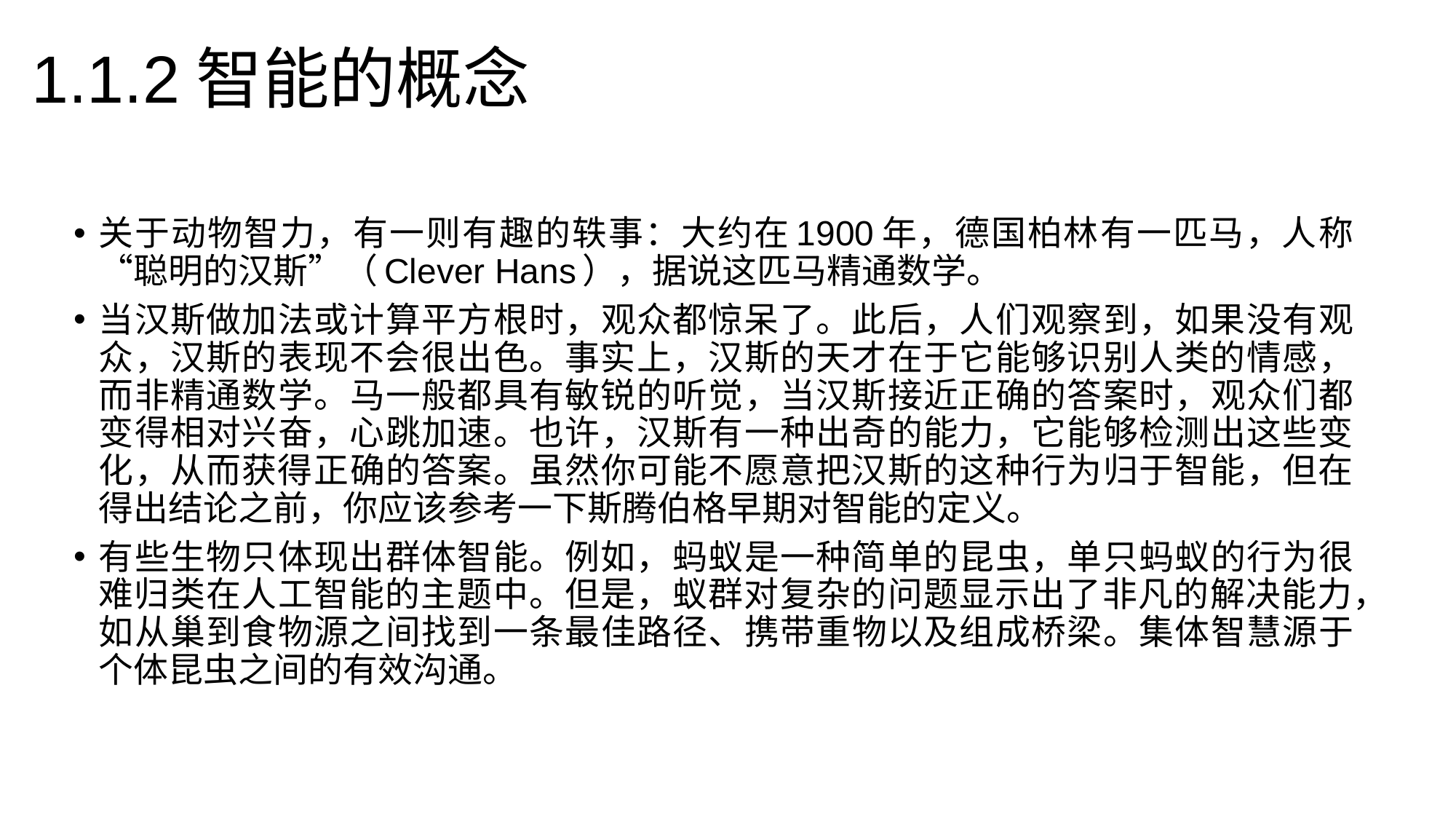

1.1.2智能的概念
关于动物智力，有一则有趣的轶事：大约在1900年，德国柏林有一匹马，人称“聪明的汉斯”（Clever Hans），据说这匹马精通数学。
当汉斯做加法或计算平方根时，观众都惊呆了。此后，人们观察到，如果没有观众，汉斯的表现不会很出色。事实上，汉斯的天才在于它能够识别人类的情感，而非精通数学。马一般都具有敏锐的听觉，当汉斯接近正确的答案时，观众们都变得相对兴奋，心跳加速。也许，汉斯有一种出奇的能力，它能够检测出这些变化，从而获得正确的答案。虽然你可能不愿意把汉斯的这种行为归于智能，但在得出结论之前，你应该参考一下斯腾伯格早期对智能的定义。
有些生物只体现出群体智能。例如，蚂蚁是一种简单的昆虫，单只蚂蚁的行为很难归类在人工智能的主题中。但是，蚁群对复杂的问题显示出了非凡的解决能力，如从巢到食物源之间找到一条最佳路径、携带重物以及组成桥梁。集体智慧源于个体昆虫之间的有效沟通。